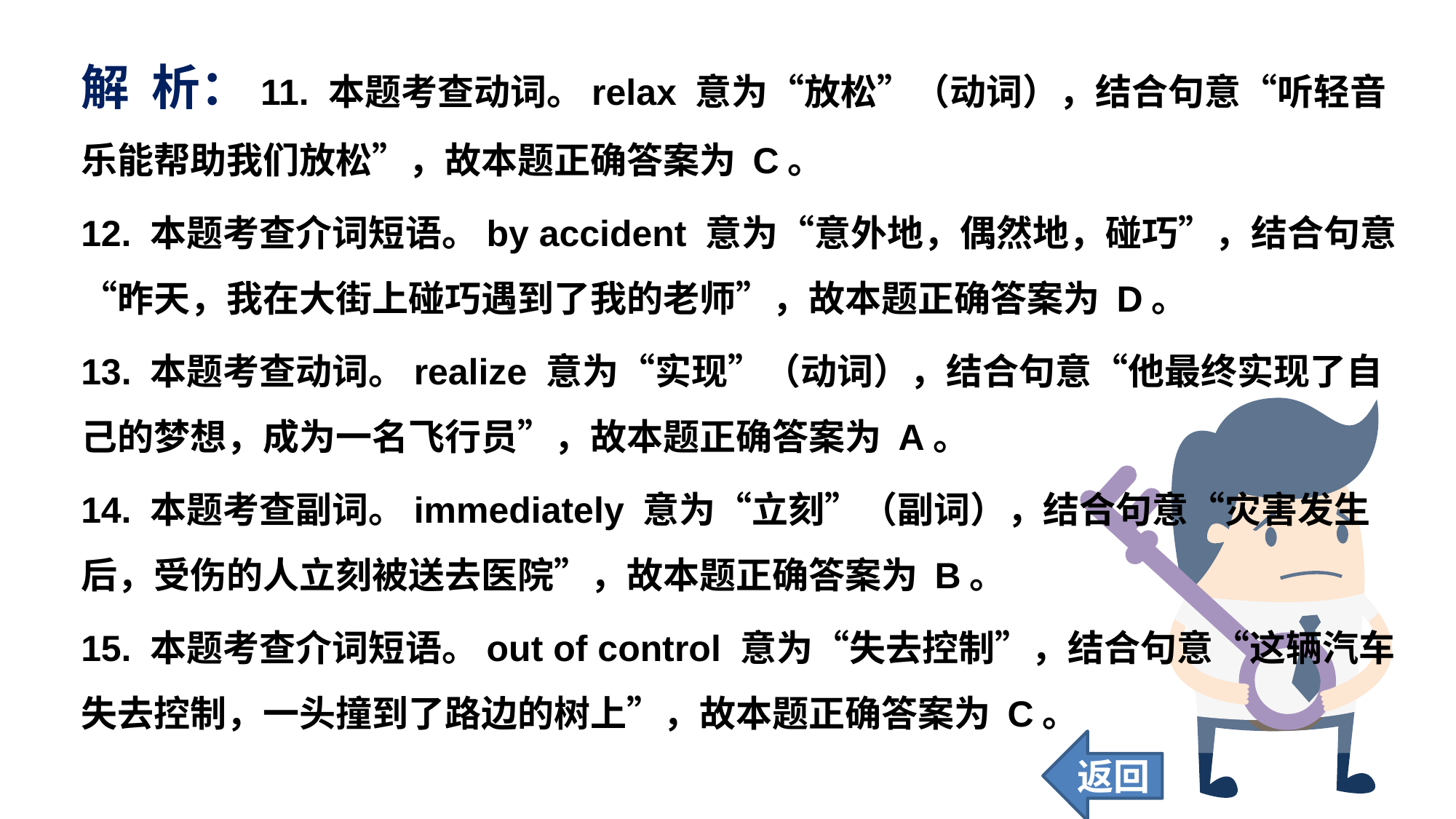

解  析：11. 本题考查动词。relax 意为“放松”（动词），结合句意“听轻音乐能帮助我们放松”，故本题正确答案为 C。
12. 本题考查介词短语。by accident 意为“意外地，偶然地，碰巧”，结合句意“昨天，我在大街上碰巧遇到了我的老师”，故本题正确答案为 D。
13. 本题考查动词。realize 意为“实现”（动词），结合句意“他最终实现了自己的梦想，成为一名飞行员”，故本题正确答案为 A。
14. 本题考查副词。immediately 意为“立刻”（副词），结合句意“灾害发生后，受伤的人立刻被送去医院”，故本题正确答案为 B。
15. 本题考查介词短语。out of control 意为“失去控制”，结合句意“这辆汽车失去控制，一头撞到了路边的树上”，故本题正确答案为 C。

返回
69